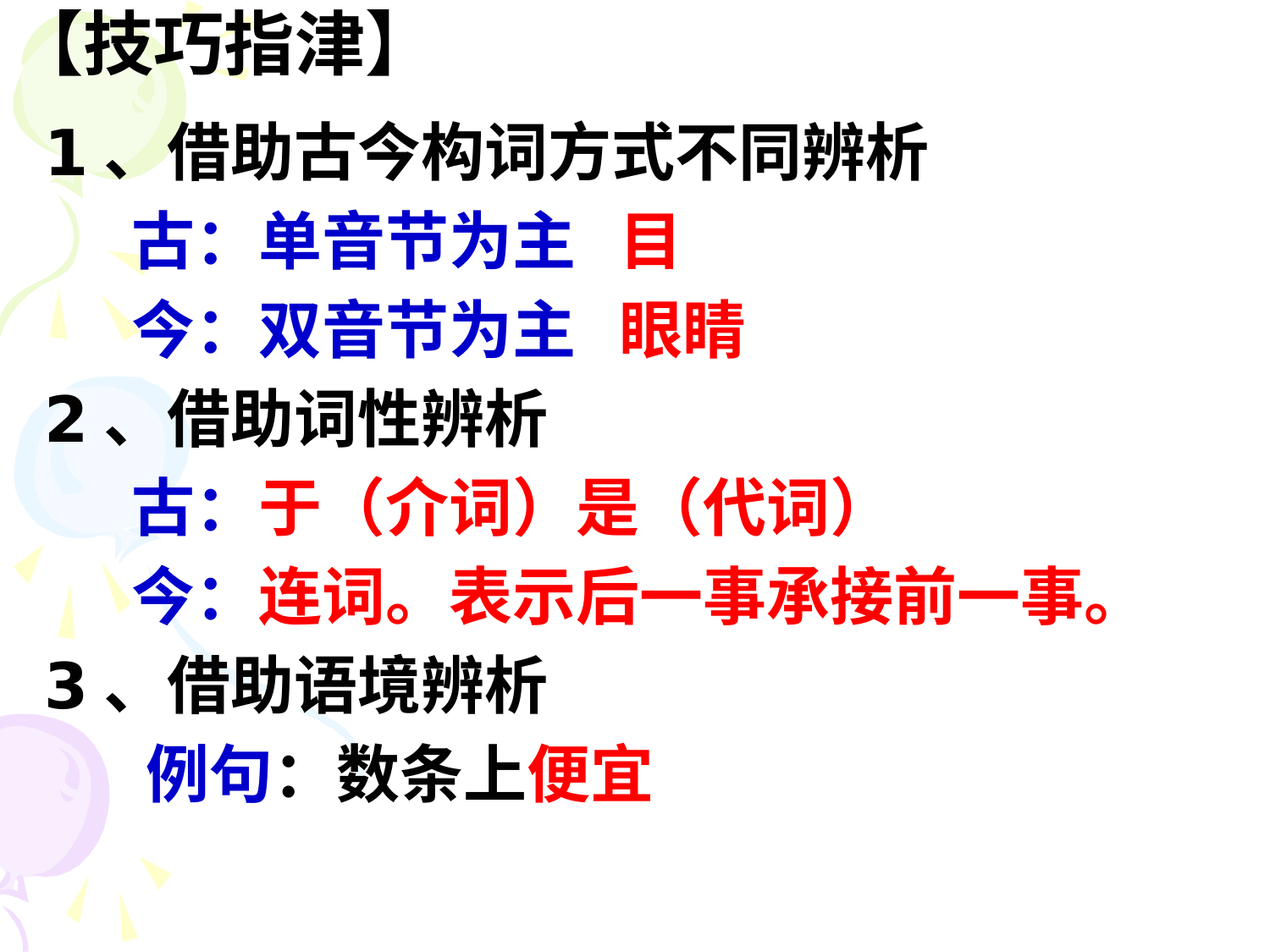

# 【技巧指津】
1、借助古今构词方式不同辨析
     古：单音节为主   目
     今：双音节为主   眼睛
2、借助词性辨析
     古：于（介词）是（代词）
     今：连词。表示后一事承接前一事。
3、借助语境辨析
      例句：数条上便宜